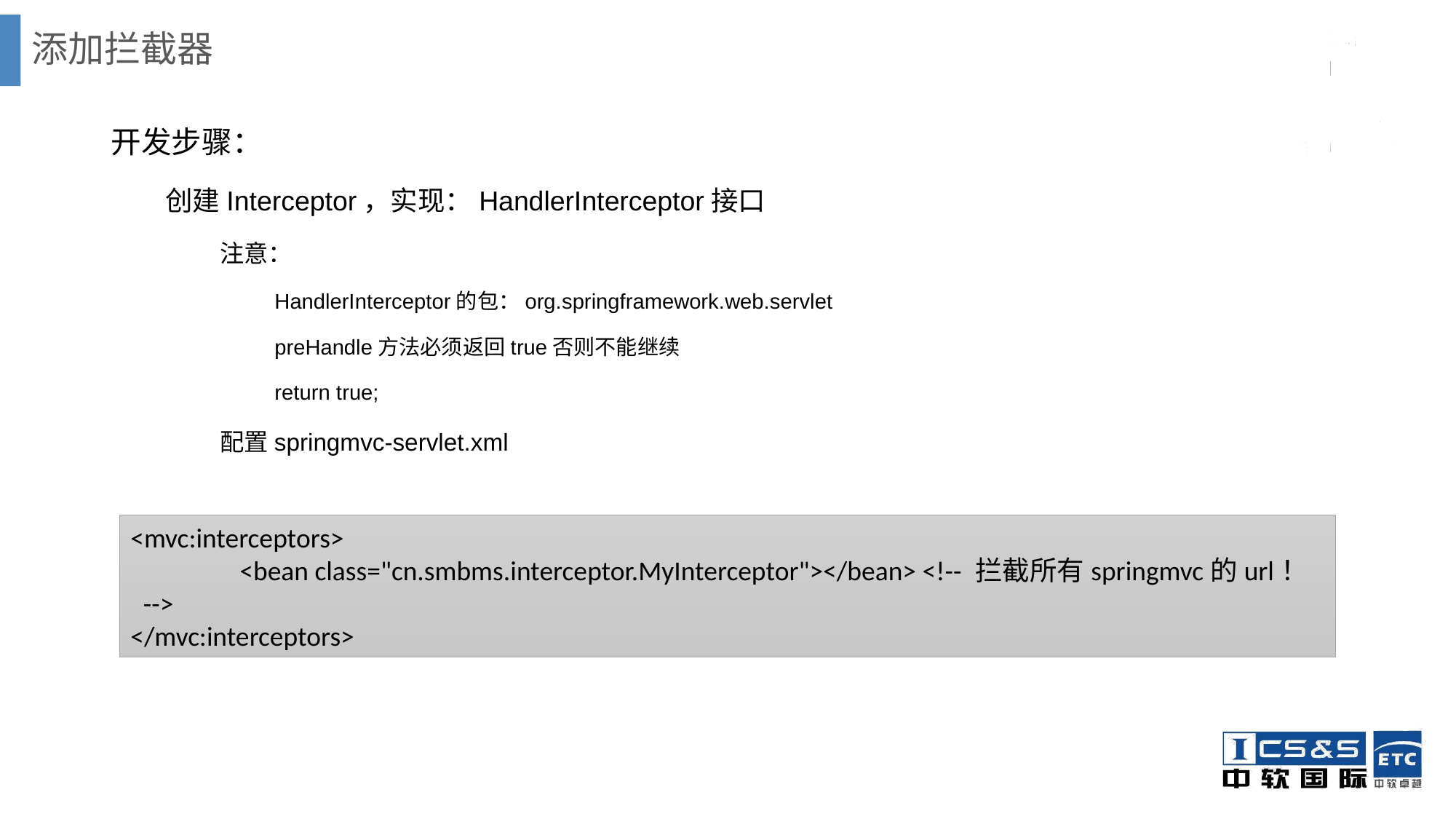

# 添加拦截器
开发步骤：
创建Interceptor，实现：HandlerInterceptor接口
注意：
HandlerInterceptor的包：org.springframework.web.servlet
preHandle方法必须返回true否则不能继续
return true;
配置springmvc-servlet.xml

<mvc:interceptors>
	<bean class="cn.smbms.interceptor.MyInterceptor"></bean> <!-- 拦截所有springmvc的url！ -->
</mvc:interceptors>